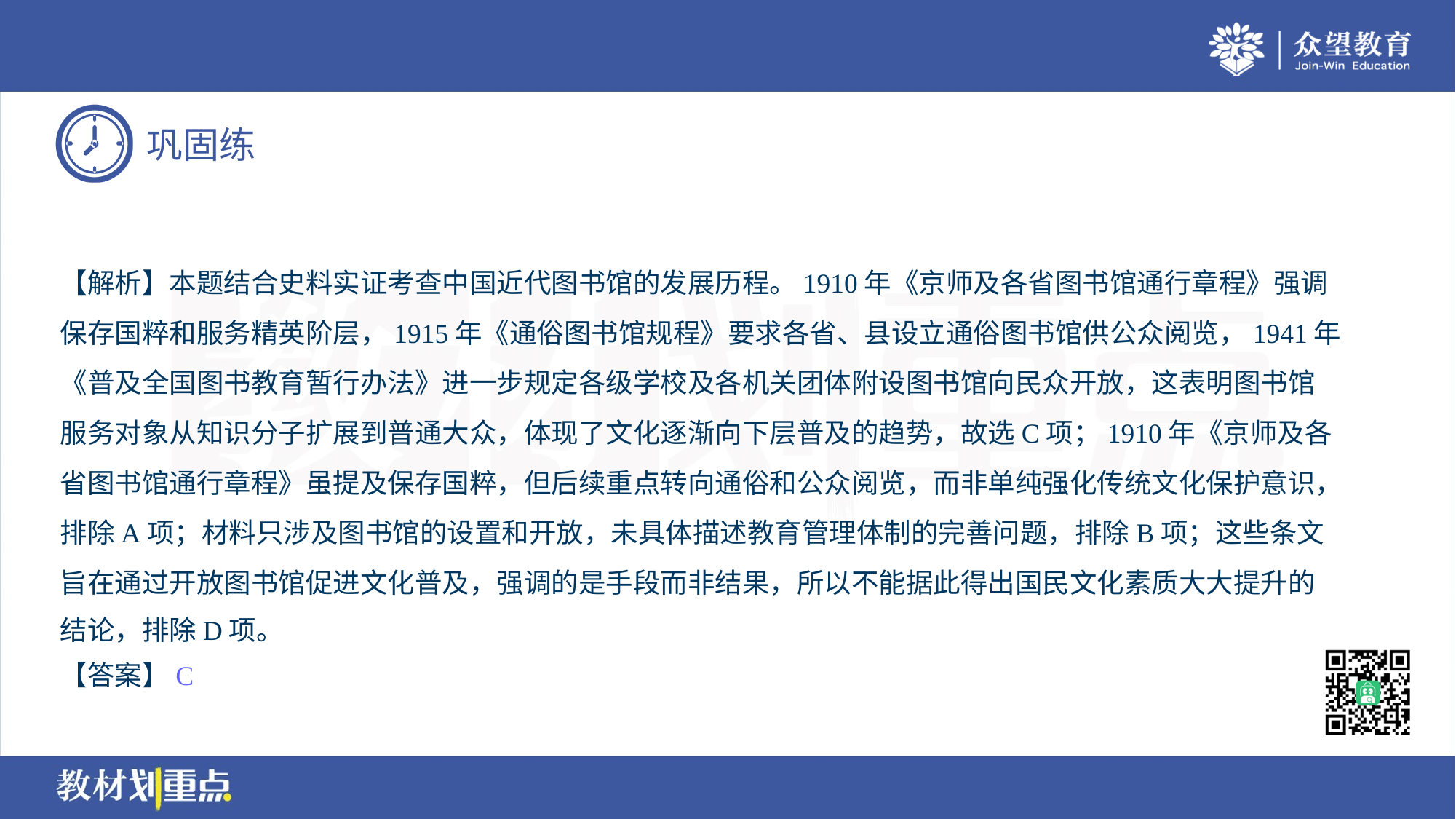

【解析】本题结合史料实证考查中国近代图书馆的发展历程。1910年《京师及各省图书馆通行章程》强调
保存国粹和服务精英阶层，1915年《通俗图书馆规程》要求各省、县设立通俗图书馆供公众阅览，1941年
《普及全国图书教育暂行办法》进一步规定各级学校及各机关团体附设图书馆向民众开放，这表明图书馆
服务对象从知识分子扩展到普通大众，体现了文化逐渐向下层普及的趋势，故选C项；1910年《京师及各
省图书馆通行章程》虽提及保存国粹，但后续重点转向通俗和公众阅览，而非单纯强化传统文化保护意识，
排除A项；材料只涉及图书馆的设置和开放，未具体描述教育管理体制的完善问题，排除B项；这些条文
旨在通过开放图书馆促进文化普及，强调的是手段而非结果，所以不能据此得出国民文化素质大大提升的
结论，排除D项。
【答案】C